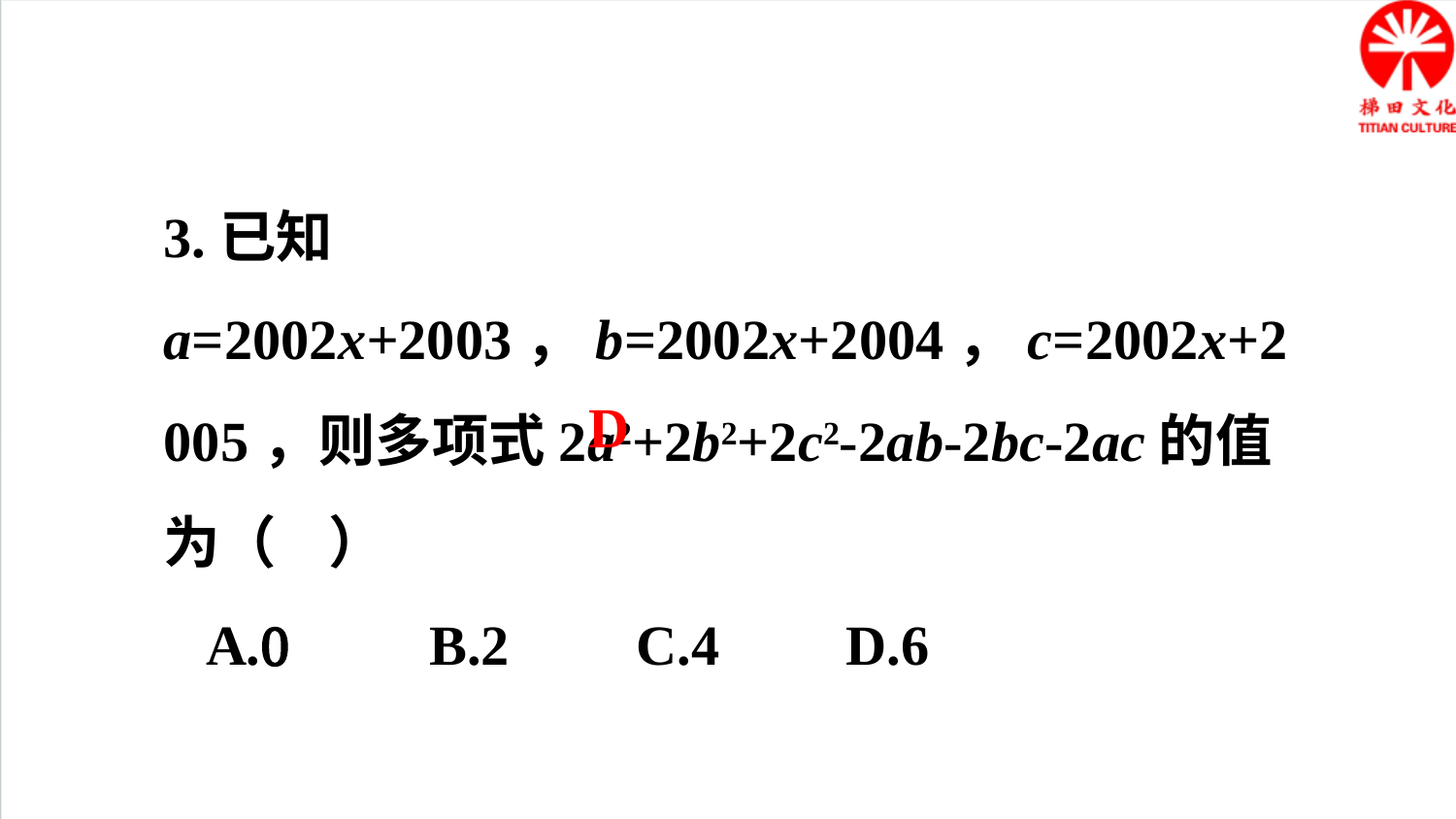

3.已知a=2002x+2003，b=2002x+2004，c=2002x+2005，则多项式2a2+2b2+2c2-2ab-2bc-2ac的值为（    ）
   A.0          B.2         C.4         D.6
D